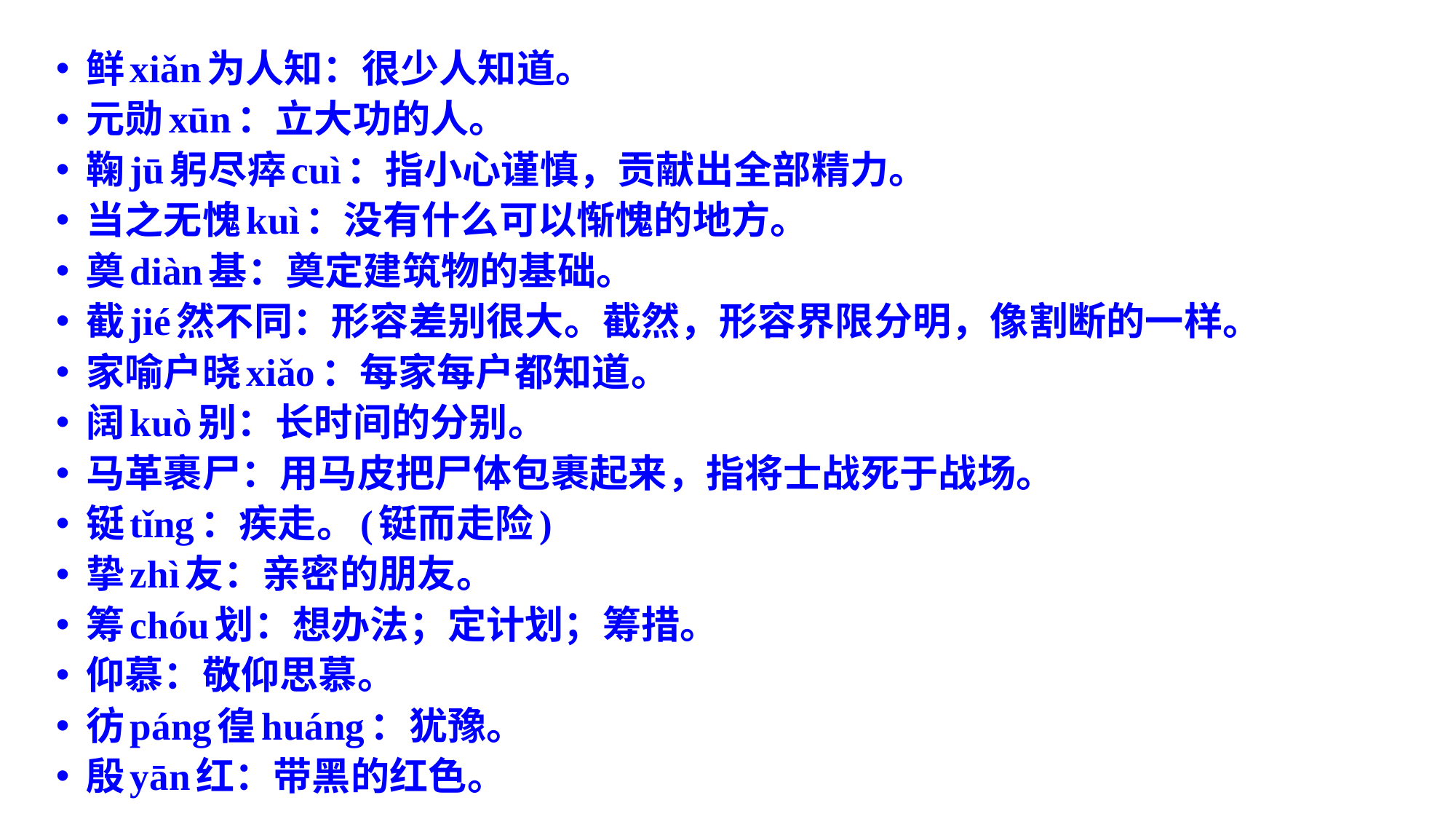

鲜xiǎn为人知：很少人知道。
元勋xūn：立大功的人。
鞠jū躬尽瘁cuì：指小心谨慎，贡献出全部精力。
当之无愧kuì：没有什么可以惭愧的地方。
奠diàn基：奠定建筑物的基础。
截jié然不同：形容差别很大。截然，形容界限分明，像割断的一样。
家喻户晓xiǎo：每家每户都知道。
阔kuò别：长时间的分别。
马革裹尸：用马皮把尸体包裹起来，指将士战死于战场。
铤tǐng：疾走。(铤而走险)
挚zhì友：亲密的朋友。
筹chóu划：想办法；定计划；筹措。
仰慕：敬仰思慕。
彷páng徨huáng：犹豫。
殷yān红：带黑的红色。